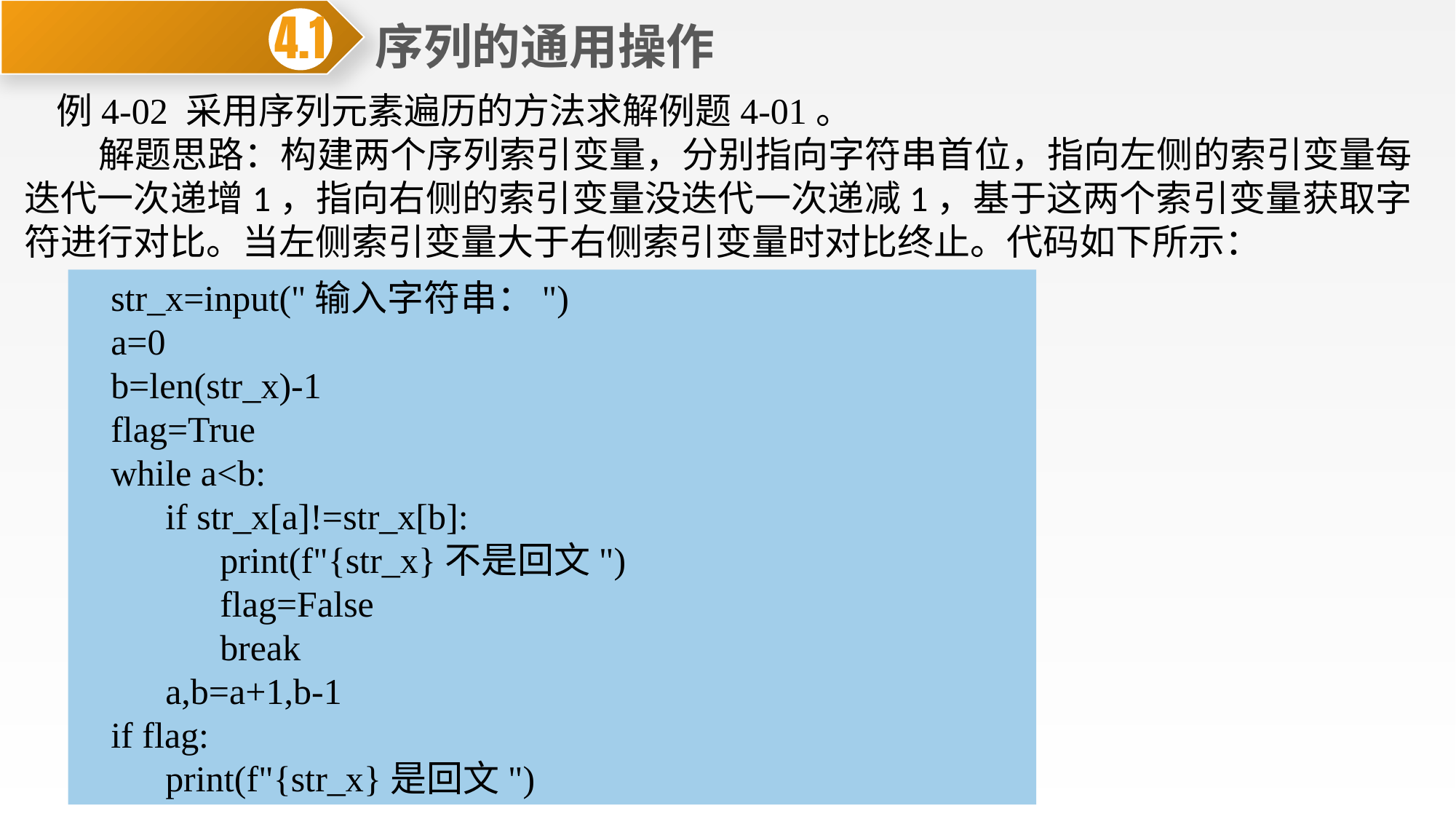

序列的通用操作

4.1
例4-02 采用序列元素遍历的方法求解例题4-01。
    解题思路：构建两个序列索引变量，分别指向字符串首位，指向左侧的索引变量每迭代一次递增1，指向右侧的索引变量没迭代一次递减1，基于这两个索引变量获取字符进行对比。当左侧索引变量大于右侧索引变量时对比终止。代码如下所示：
str_x=input("输入字符串：")
a=0
b=len(str_x)-1
flag=True
while a<b:
      if str_x[a]!=str_x[b]:
            print(f"{str_x}不是回文")
            flag=False
            break
      a,b=a+1,b-1
if flag:
      print(f"{str_x}是回文")